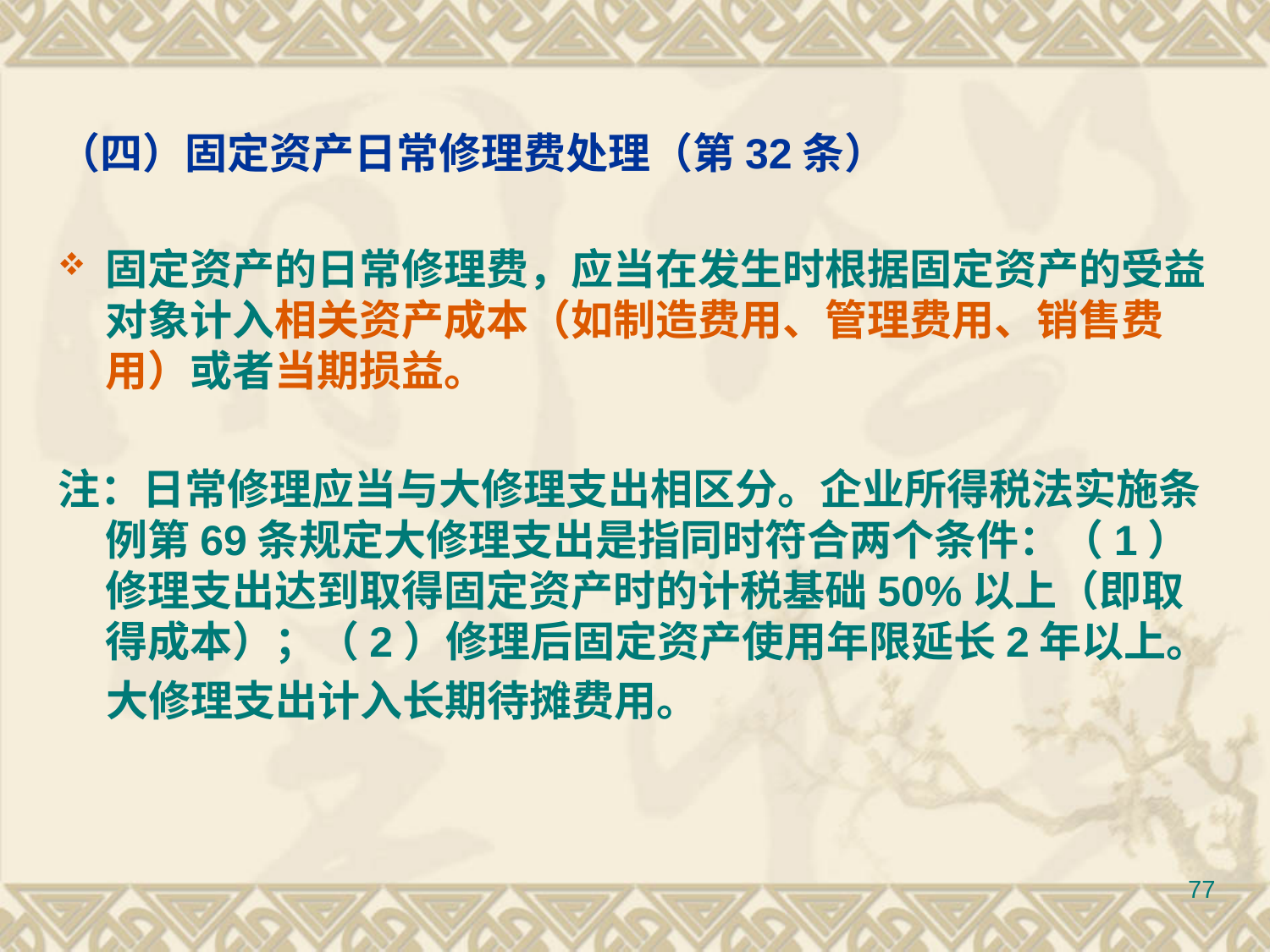

# （四）固定资产日常修理费处理（第32条）
固定资产的日常修理费，应当在发生时根据固定资产的受益对象计入相关资产成本（如制造费用、管理费用、销售费用）或者当期损益。

注：日常修理应当与大修理支出相区分。企业所得税法实施条例第69条规定大修理支出是指同时符合两个条件：（1）修理支出达到取得固定资产时的计税基础50%以上（即取得成本）；（2）修理后固定资产使用年限延长2年以上。
    大修理支出计入长期待摊费用。

77